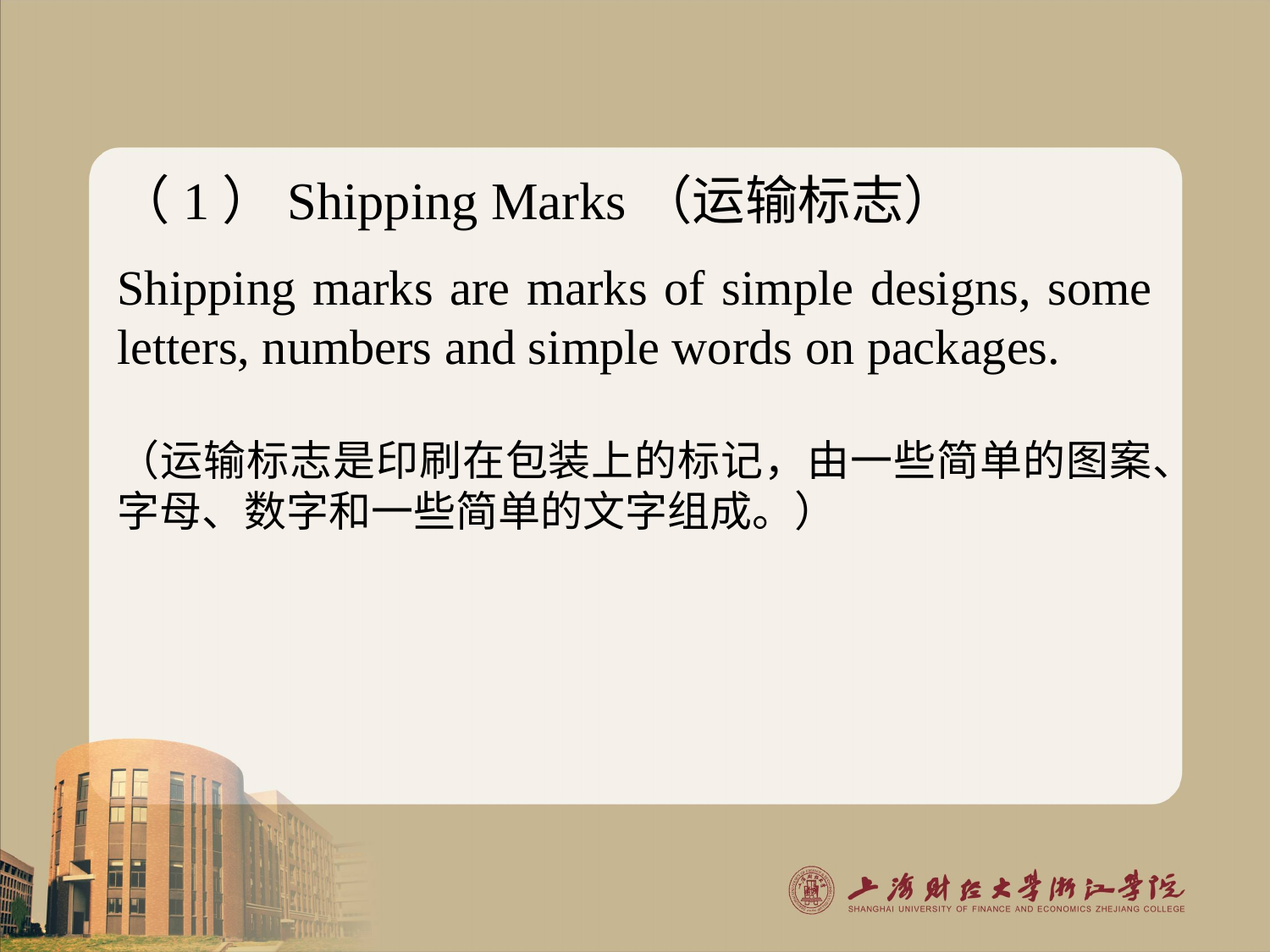

（1）Shipping Marks（运输标志）

Shipping marks are marks of simple designs, some letters, numbers and simple words on packages.

（运输标志是印刷在包装上的标记，由一些简单的图案、字母、数字和一些简单的文字组成。）